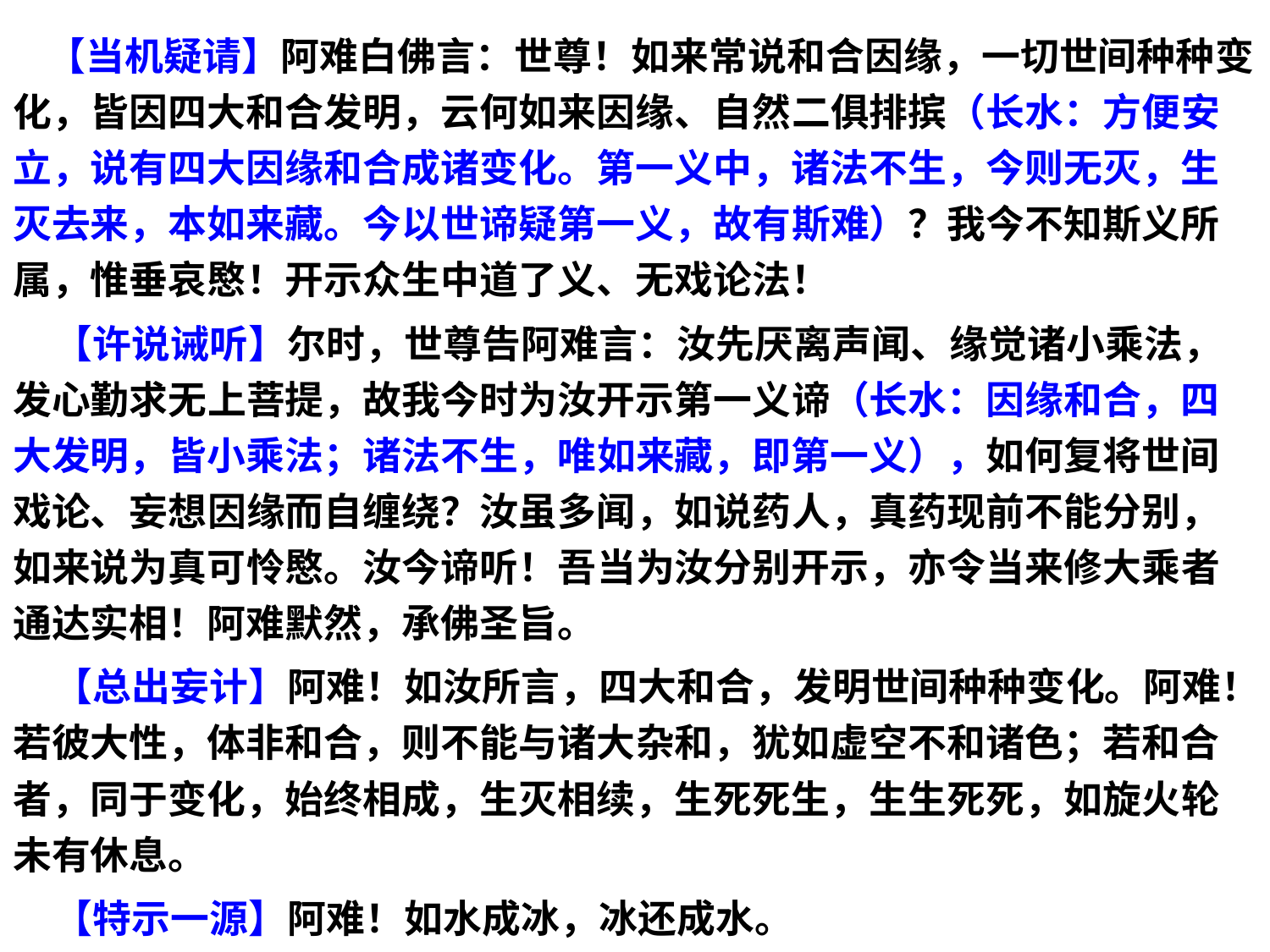

【当机疑请】阿难白佛言：世尊！如来常说和合因缘，一切世间种种变化，皆因四大和合发明，云何如来因缘、自然二俱排摈（长水：方便安立，说有四大因缘和合成诸变化。第一义中，诸法不生，今则无灭，生灭去来，本如来藏。今以世谛疑第一义，故有斯难）？我今不知斯义所属，惟垂哀愍！开示众生中道了义、无戏论法！
    【许说诫听】尔时，世尊告阿难言：汝先厌离声闻、缘觉诸小乘法，发心勤求无上菩提，故我今时为汝开示第一义谛（长水：因缘和合，四大发明，皆小乘法；诸法不生，唯如来藏，即第一义），如何复将世间戏论、妄想因缘而自缠绕？汝虽多闻，如说药人，真药现前不能分别，如来说为真可怜愍。汝今谛听！吾当为汝分别开示，亦令当来修大乘者通达实相！阿难默然，承佛圣旨。
    【总出妄计】阿难！如汝所言，四大和合，发明世间种种变化。阿难！若彼大性，体非和合，则不能与诸大杂和，犹如虚空不和诸色；若和合者，同于变化，始终相成，生灭相续，生死死生，生生死死，如旋火轮未有休息。
    【特示一源】阿难！如水成冰，冰还成水。